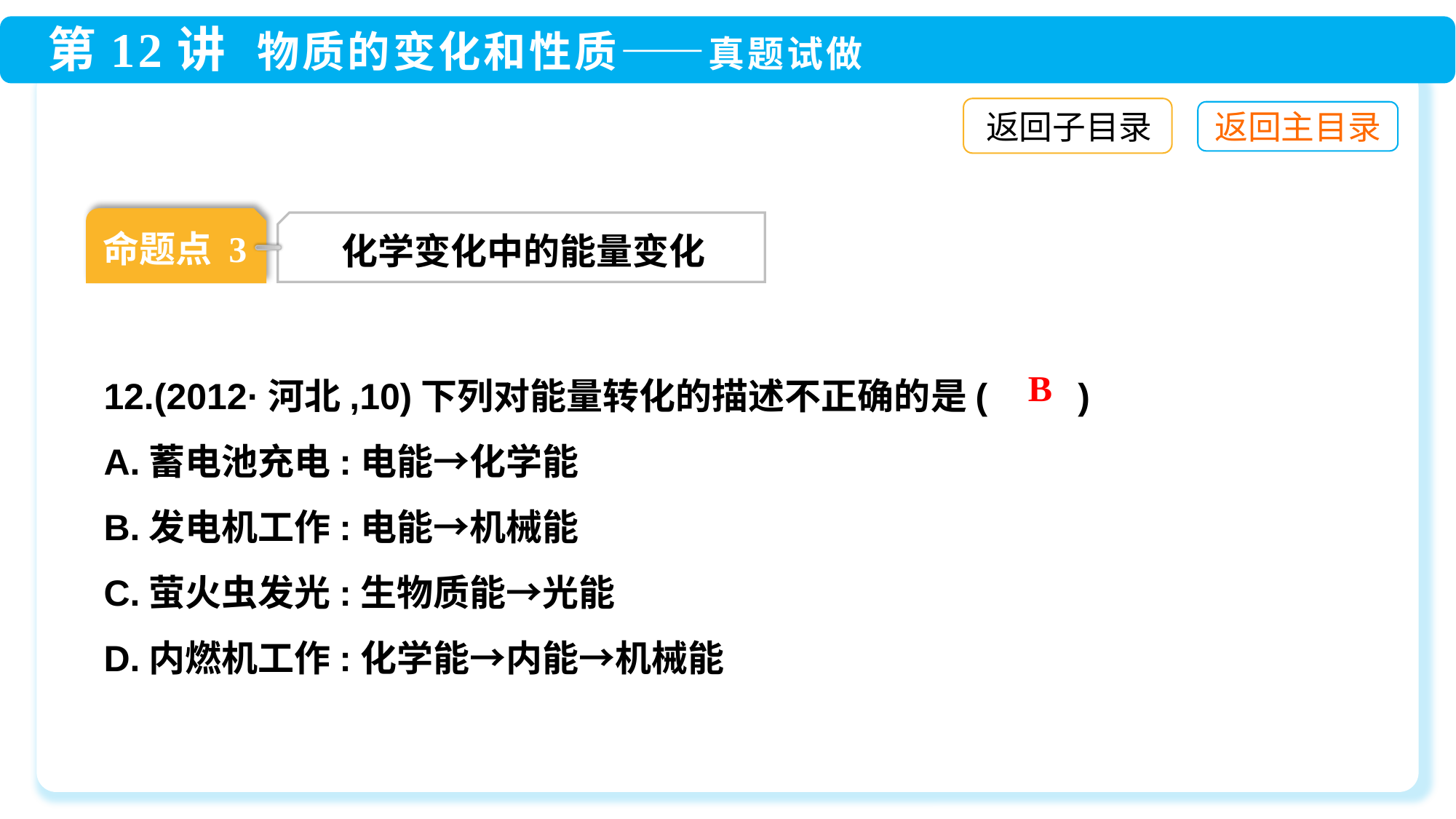

返回子目录

命题点 3
化学变化中的能量变化

12.(2012·河北,10)下列对能量转化的描述不正确的是(　　)
A.蓄电池充电:电能→化学能
B.发电机工作:电能→机械能
C.萤火虫发光:生物质能→光能
D.内燃机工作:化学能→内能→机械能
B